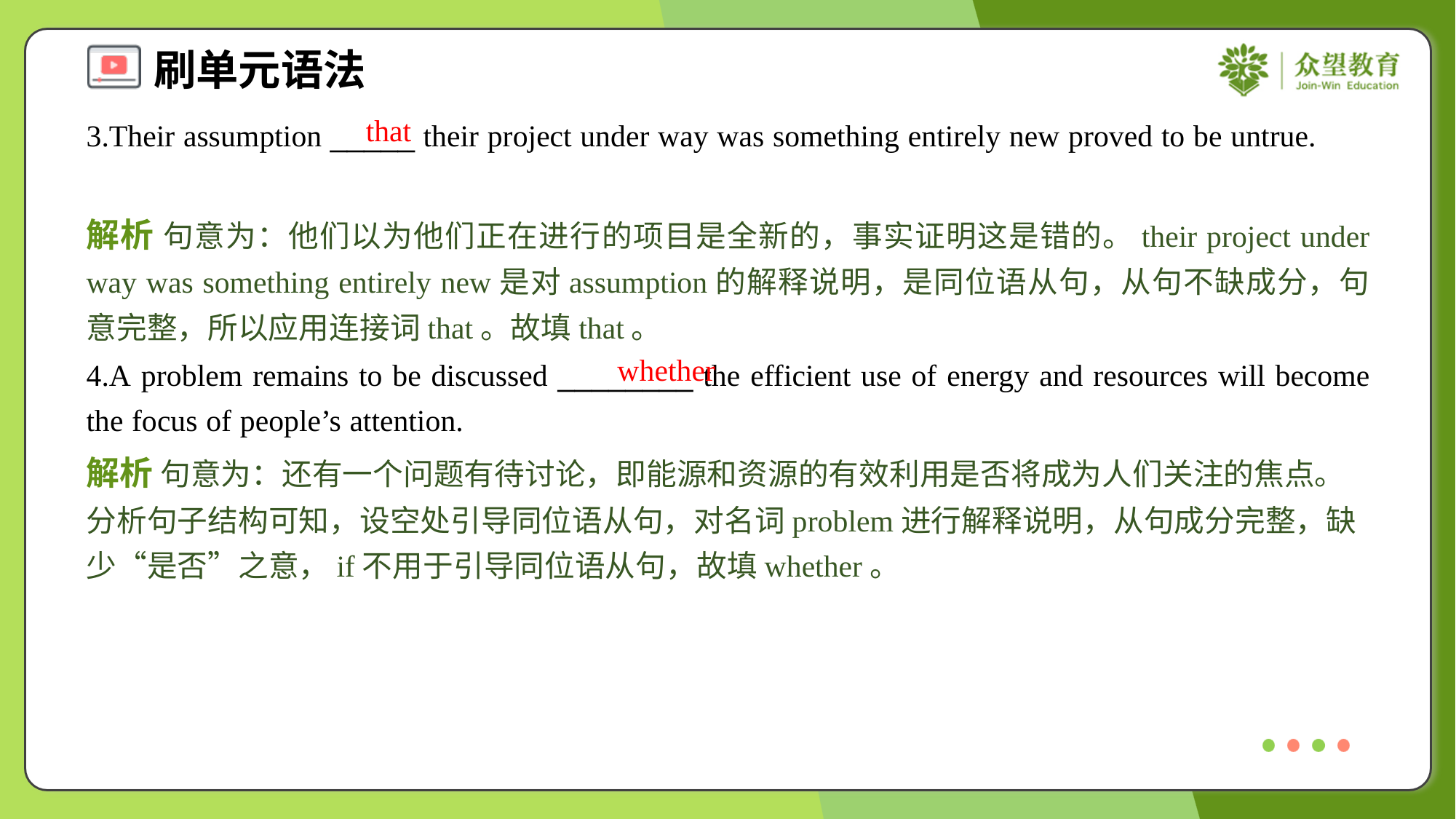

that
3.Their assumption _____ their project under way was something entirely new proved to be untrue.
解析 句意为：他们以为他们正在进行的项目是全新的，事实证明这是错的。their project under way was something entirely new是对assumption的解释说明，是同位语从句，从句不缺成分，句意完整，所以应用连接词that。故填that。
whether
4.A problem remains to be discussed ________ the efficient use of energy and resources will become the focus of people’s attention.
解析 句意为：还有一个问题有待讨论，即能源和资源的有效利用是否将成为人们关注的焦点。分析句子结构可知，设空处引导同位语从句，对名词problem进行解释说明，从句成分完整，缺少“是否”之意，if不用于引导同位语从句，故填whether。